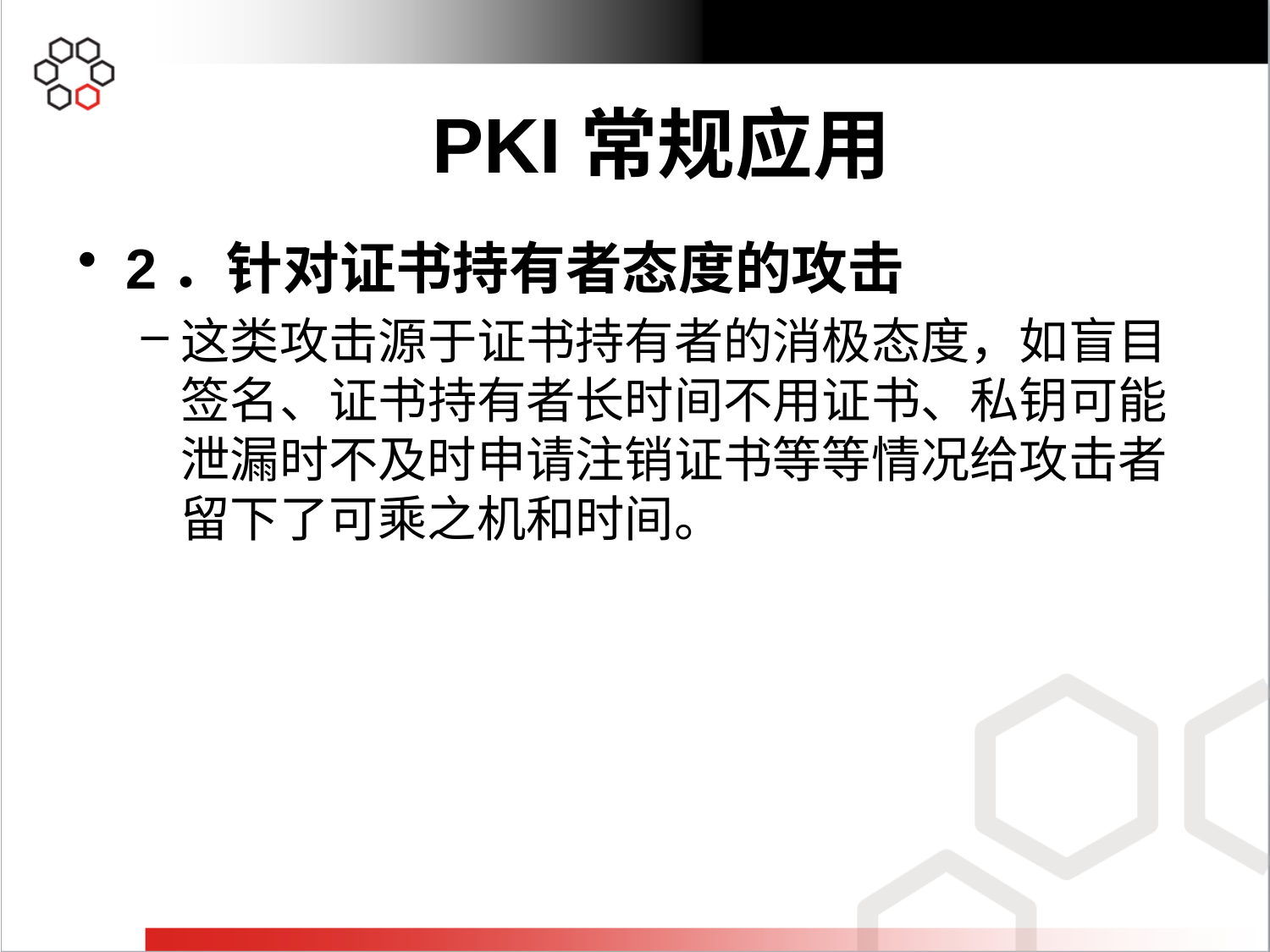

2．针对证书持有者态度的攻击
这类攻击源于证书持有者的消极态度，如盲目签名、证书持有者长时间不用证书、私钥可能泄漏时不及时申请注销证书等等情况给攻击者留下了可乘之机和时间。